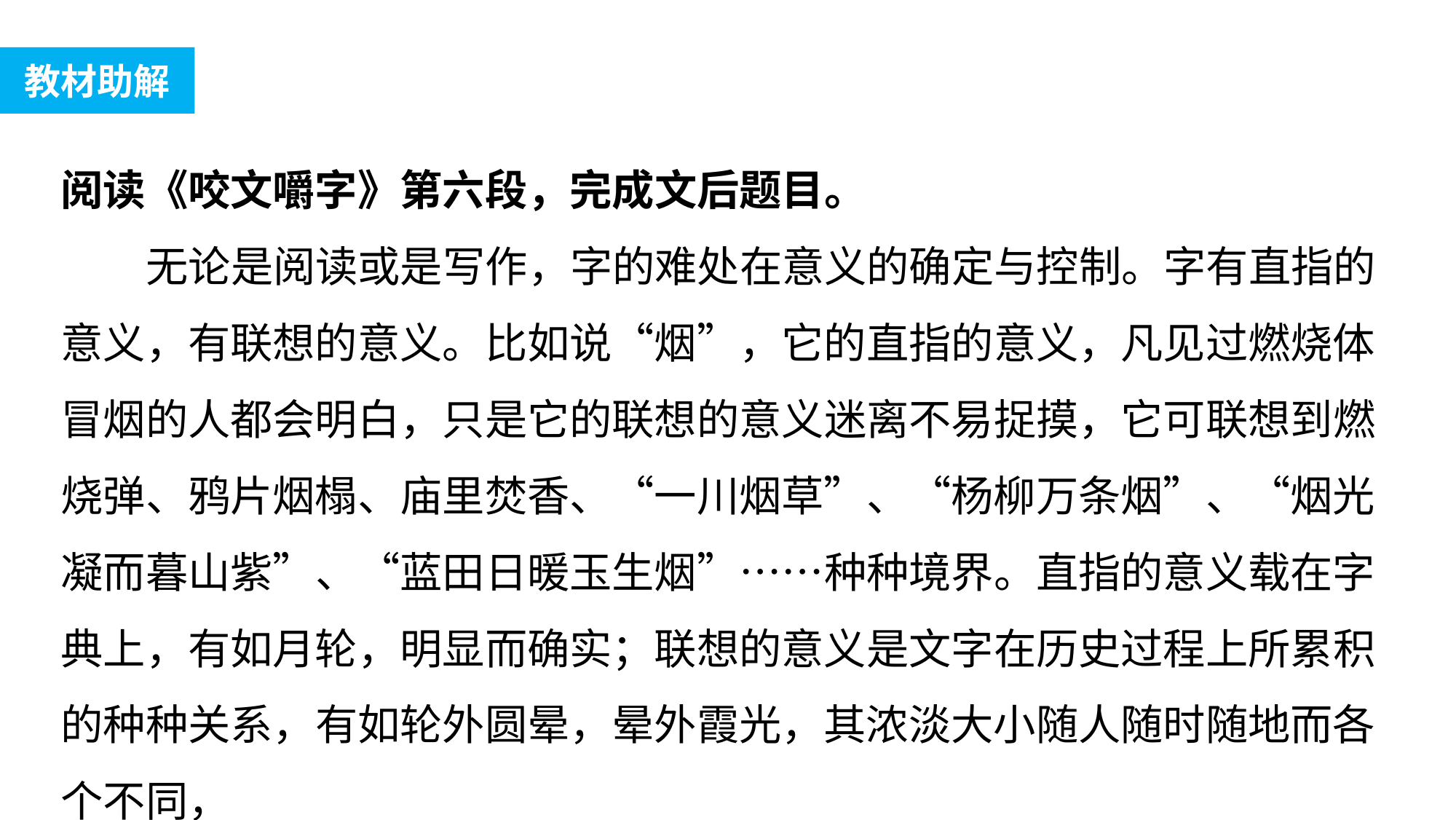

教材助解
阅读《咬文嚼字》第六段，完成文后题目。
无论是阅读或是写作，字的难处在意义的确定与控制。字有直指的意义，有联想的意义。比如说“烟”，它的直指的意义，凡见过燃烧体冒烟的人都会明白，只是它的联想的意义迷离不易捉摸，它可联想到燃烧弹、鸦片烟榻、庙里焚香、“一川烟草”、“杨柳万条烟”、“烟光凝而暮山紫”、“蓝田日暖玉生烟”……种种境界。直指的意义载在字典上，有如月轮，明显而确实；联想的意义是文字在历史过程上所累积的种种关系，有如轮外圆晕，晕外霞光，其浓淡大小随人随时随地而各个不同，